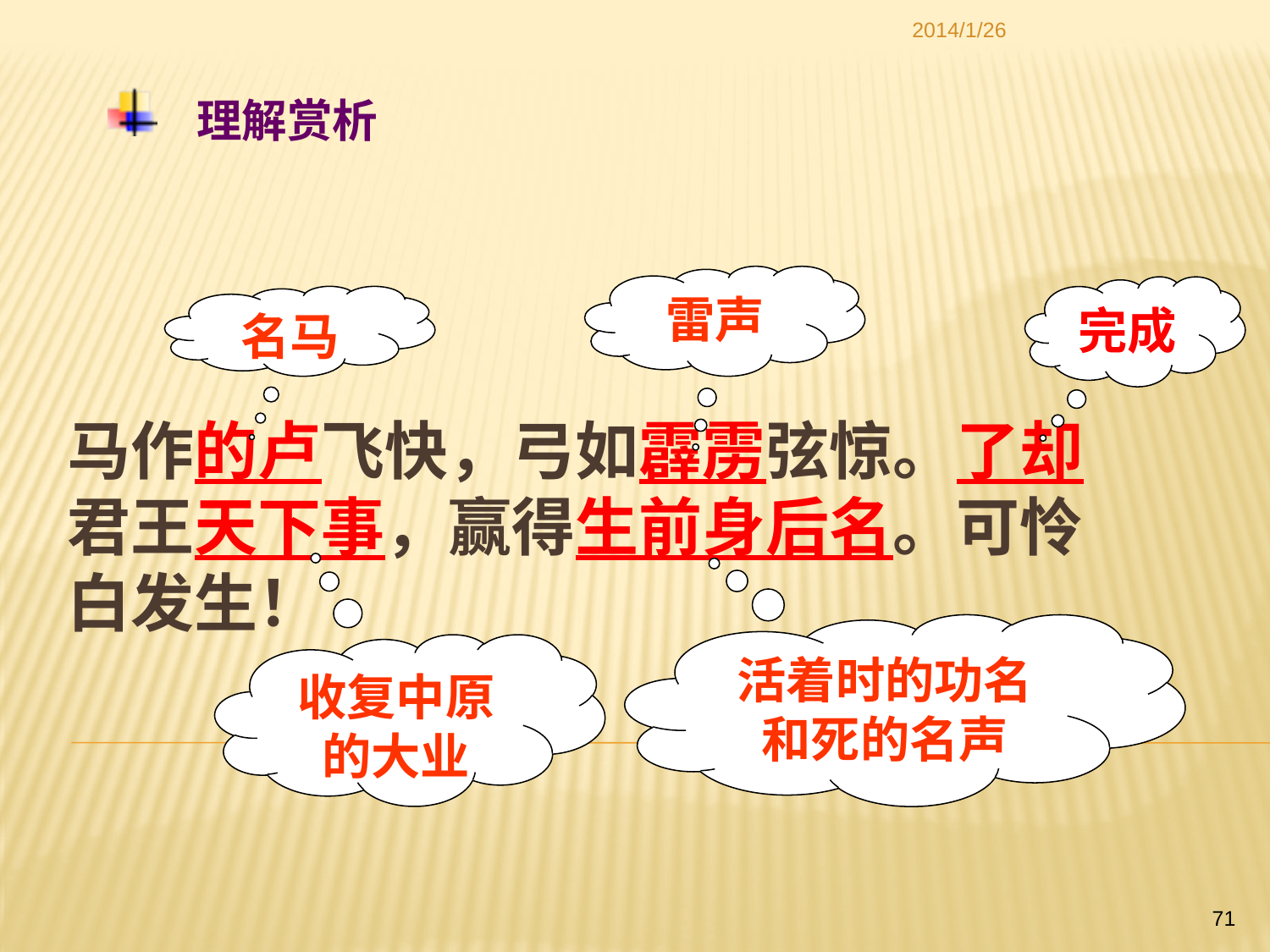

2014/1/26
# 理解赏析
雷声

完成
名马
马作的卢飞快，弓如霹雳弦惊。了却君王天下事，赢得生前身后名。可怜白发生！
活着时的功名和死的名声
收复中原的大业

71